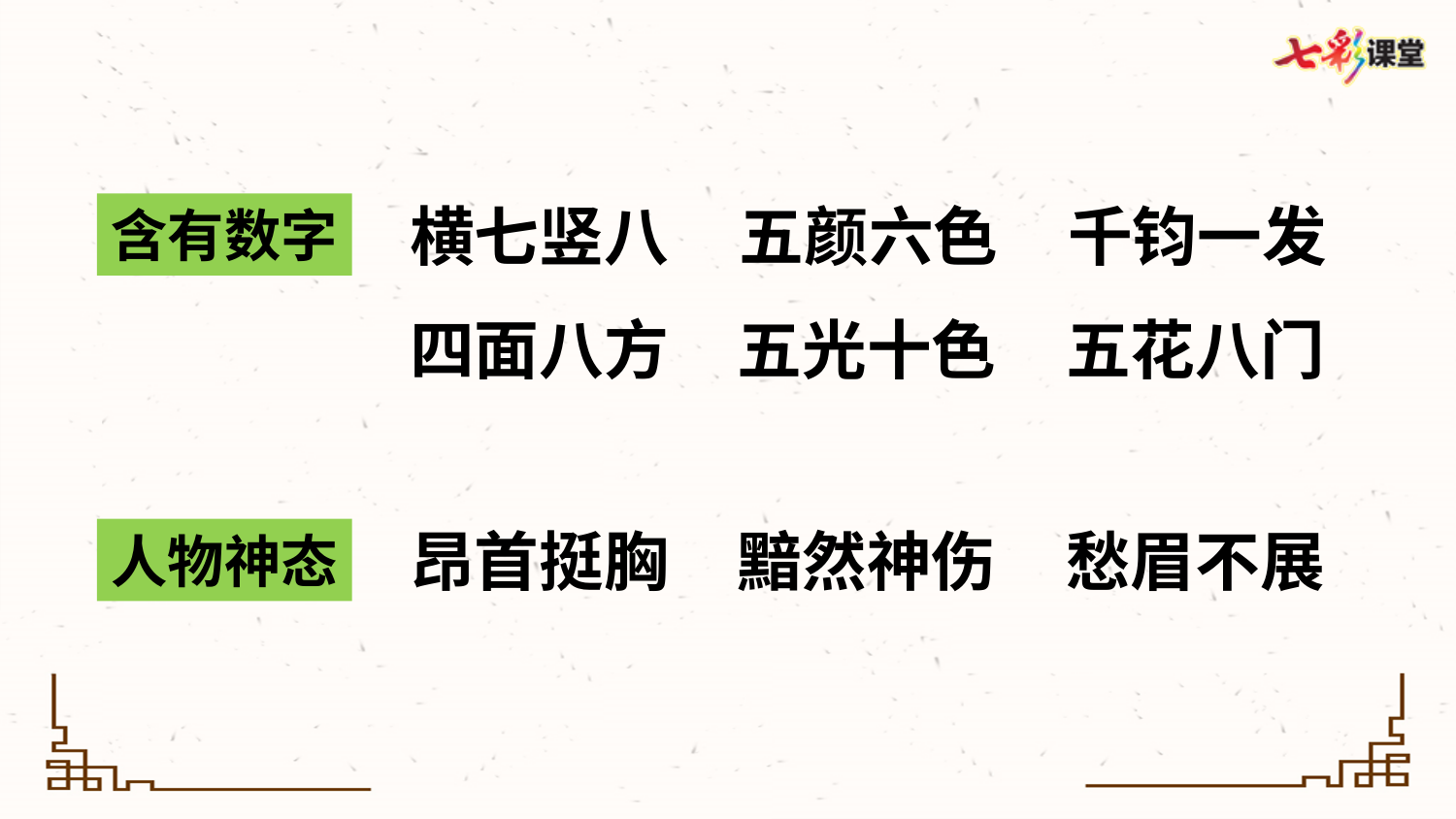

横七竖八
五颜六色
千钧一发
含有数字
四面八方
五光十色
五花八门
昂首挺胸
黯然神伤
愁眉不展
人物神态